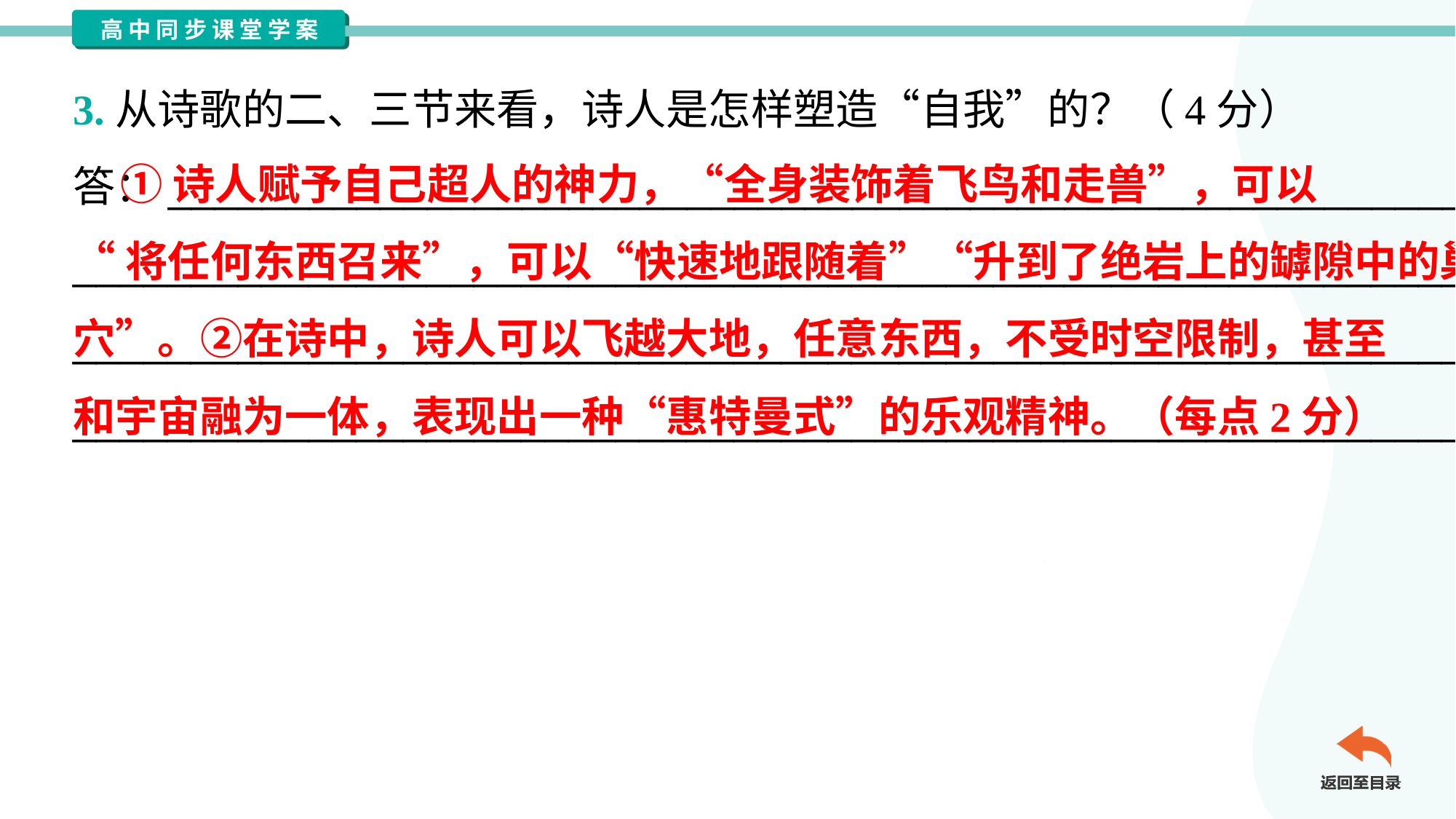

3.从诗歌的二、三节来看，诗人是怎样塑造“自我”的？（4分）
答：_________________________________________________________
_____________________________________________________________
_____________________________________________________________
_____________________________________________________________
     ①诗人赋予自己超人的神力，“全身装饰着飞鸟和走兽”，可以
“将任何东西召来”，可以“快速地跟随着”“升到了绝岩上的罅隙中的巢
穴”。②在诗中，诗人可以飞越大地，任意东西，不受时空限制，甚至
和宇宙融为一体，表现出一种“惠特曼式”的乐观精神。（每点2分）